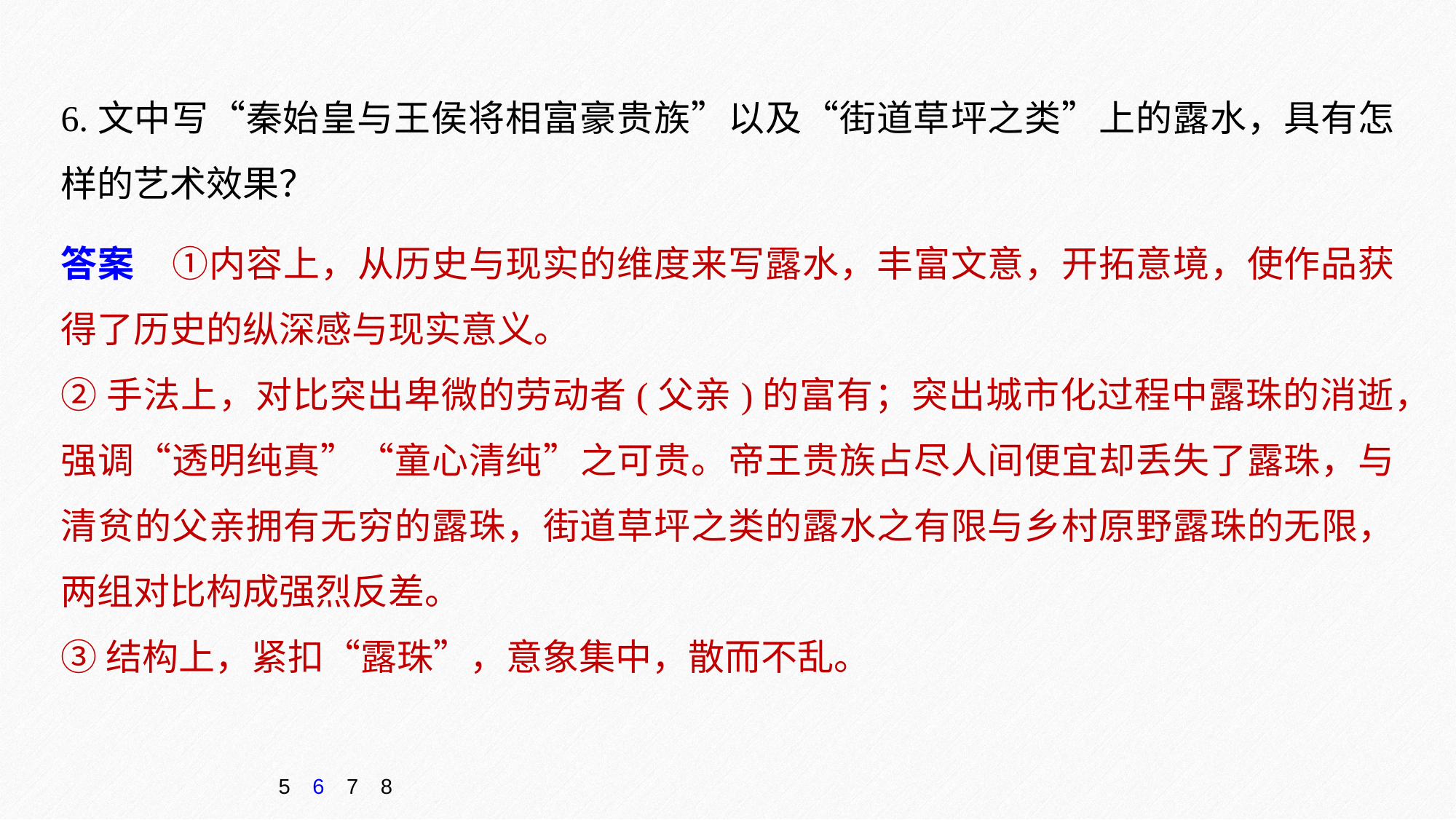

6.文中写“秦始皇与王侯将相富豪贵族”以及“街道草坪之类”上的露水，具有怎样的艺术效果？
答案　①内容上，从历史与现实的维度来写露水，丰富文意，开拓意境，使作品获得了历史的纵深感与现实意义。
②手法上，对比突出卑微的劳动者(父亲)的富有；突出城市化过程中露珠的消逝，强调“透明纯真”“童心清纯”之可贵。帝王贵族占尽人间便宜却丢失了露珠，与清贫的父亲拥有无穷的露珠，街道草坪之类的露水之有限与乡村原野露珠的无限，两组对比构成强烈反差。
③结构上，紧扣“露珠”，意象集中，散而不乱。
5
6
7
8